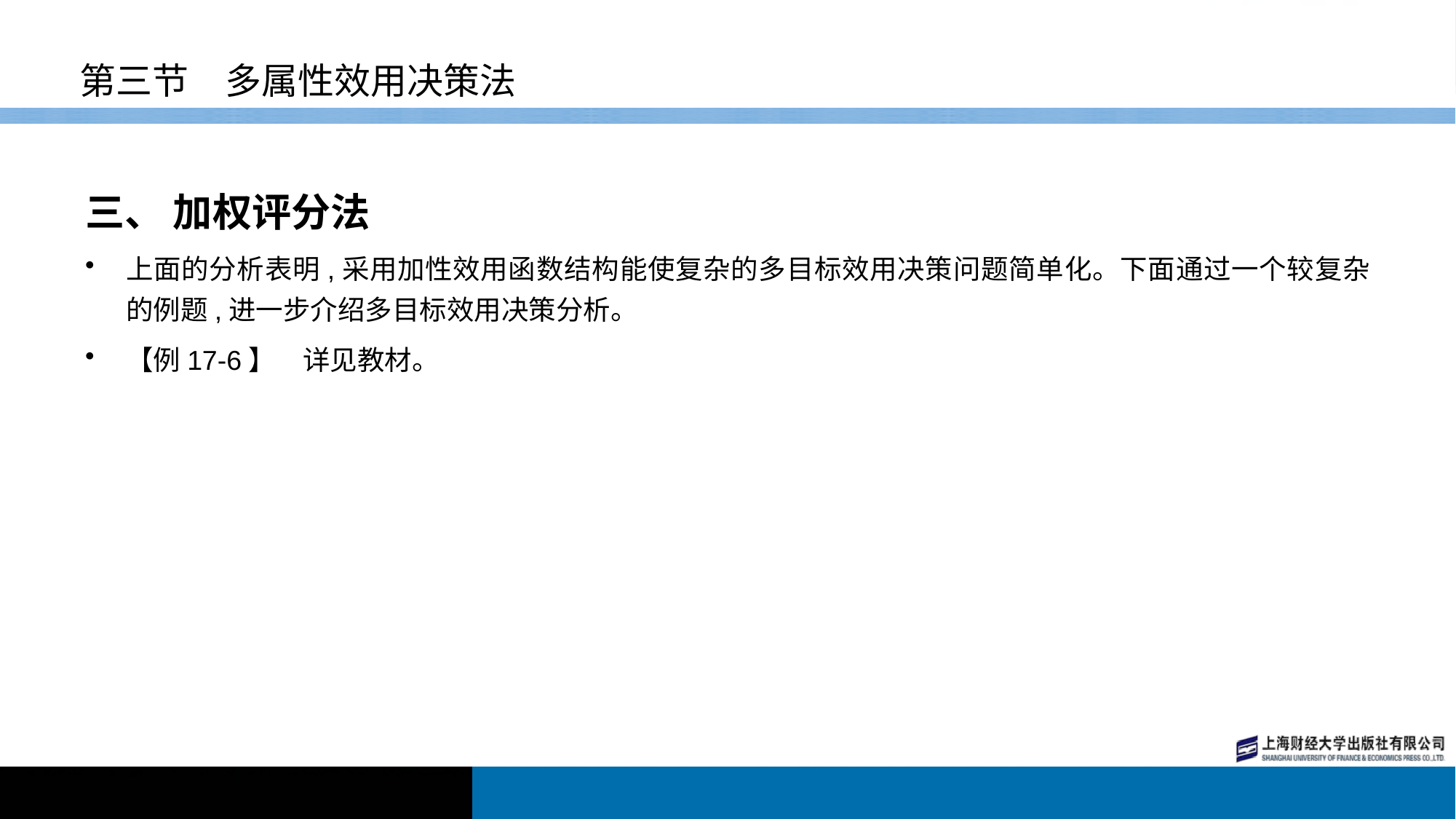

# 第三节　多属性效用决策法
三、 加权评分法
上面的分析表明,采用加性效用函数结构能使复杂的多目标效用决策问题简单化。下面通过一个较复杂的例题,进一步介绍多目标效用决策分析。
【例17-6】　详见教材。
15